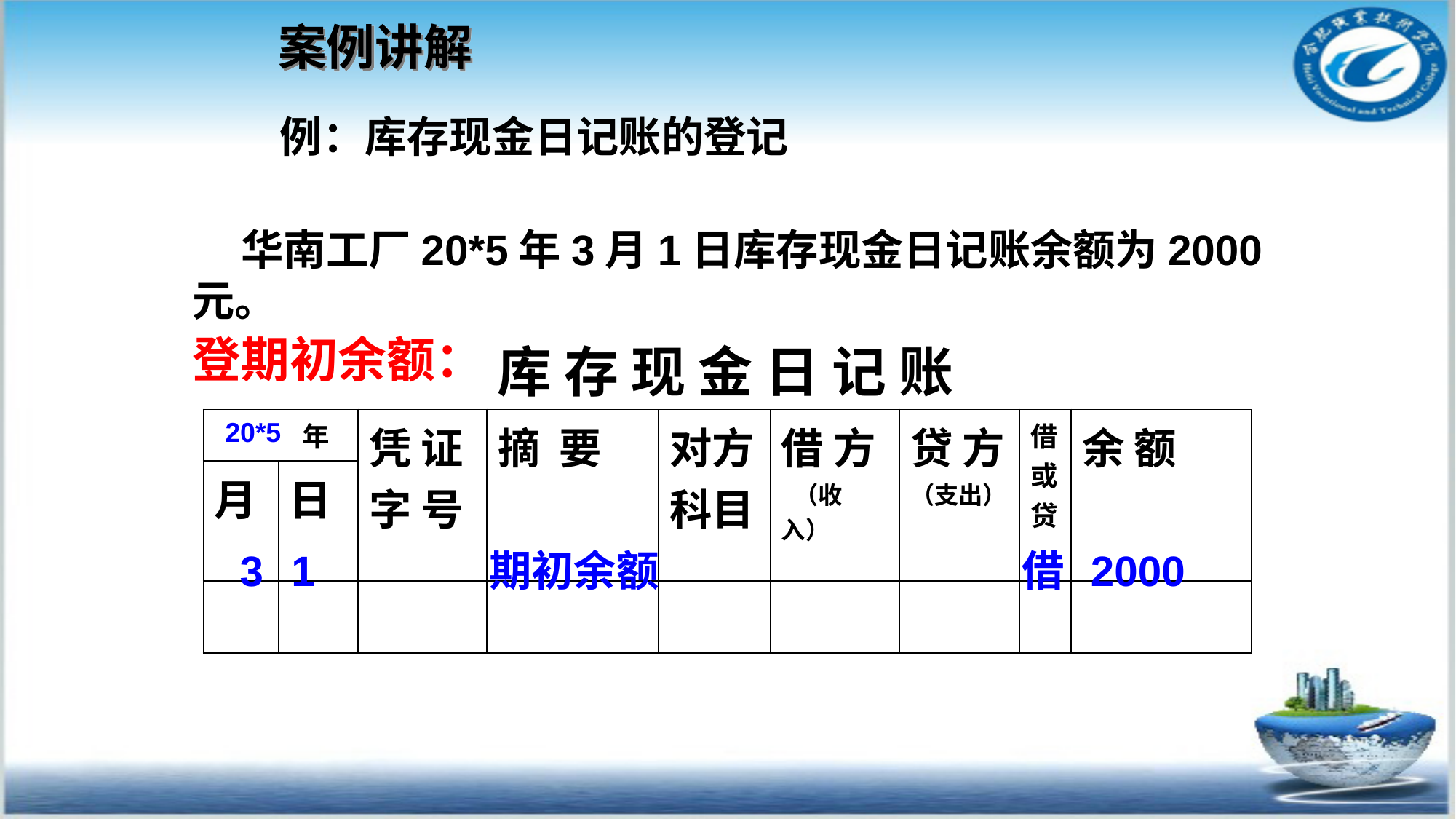

# 案例讲解
例：库存现金日记账的登记

    华南工厂20*5年3月1日库存现金日记账余额为2000元。
登期初余额：
库 存 现 金 日 记 账
| 年 |  | 凭 证 字 号 | 摘 要 | 对方科目 | 借 方 （收入） | 贷 方 （支出） | 借或贷 | 余 额 |
| --- | --- | --- | --- | --- | --- | --- | --- | --- |
| 月 | 日 |  |  |  |  |  |  |  |
|  |  |  |  |  |  |  |  |  |
20*5
3
1
期初余额
借
2000